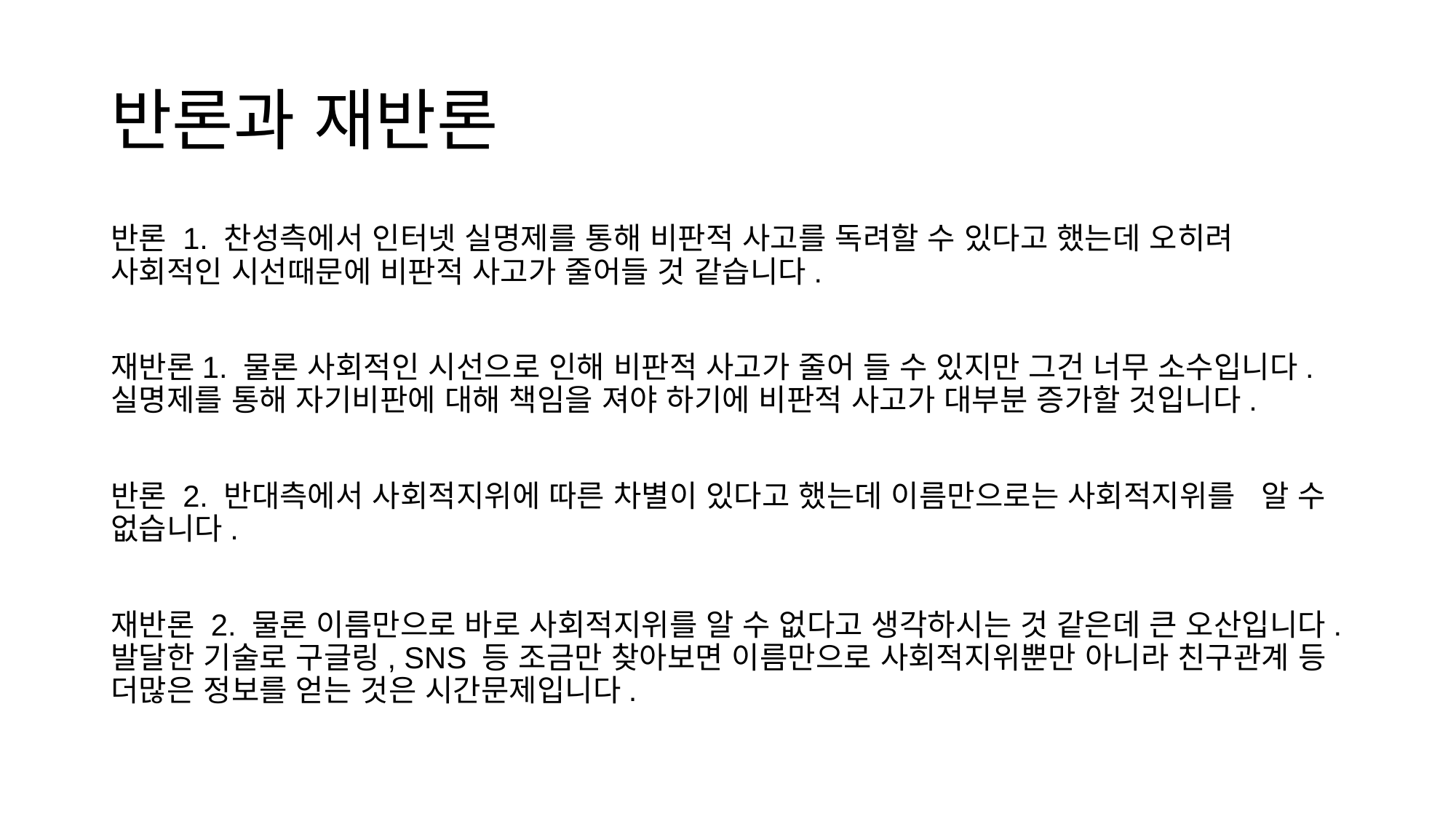

# 반론과 재반론
반론 1. 찬성측에서 인터넷 실명제를 통해 비판적 사고를 독려할 수 있다고 했는데 오히려 사회적인 시선때문에 비판적 사고가 줄어들 것 같습니다.

재반론1. 물론 사회적인 시선으로 인해 비판적 사고가 줄어 들 수 있지만 그건 너무 소수입니다. 실명제를 통해 자기비판에 대해 책임을 져야 하기에 비판적 사고가 대부분 증가할 것입니다.

반론 2. 반대측에서 사회적지위에 따른 차별이 있다고 했는데 이름만으로는 사회적지위를   알 수 없습니다.

재반론 2. 물론 이름만으로 바로 사회적지위를 알 수 없다고 생각하시는 것 같은데 큰 오산입니다. 발달한 기술로 구글링, SNS 등 조금만 찾아보면 이름만으로 사회적지위뿐만 아니라 친구관계 등 더많은 정보를 얻는 것은 시간문제입니다.